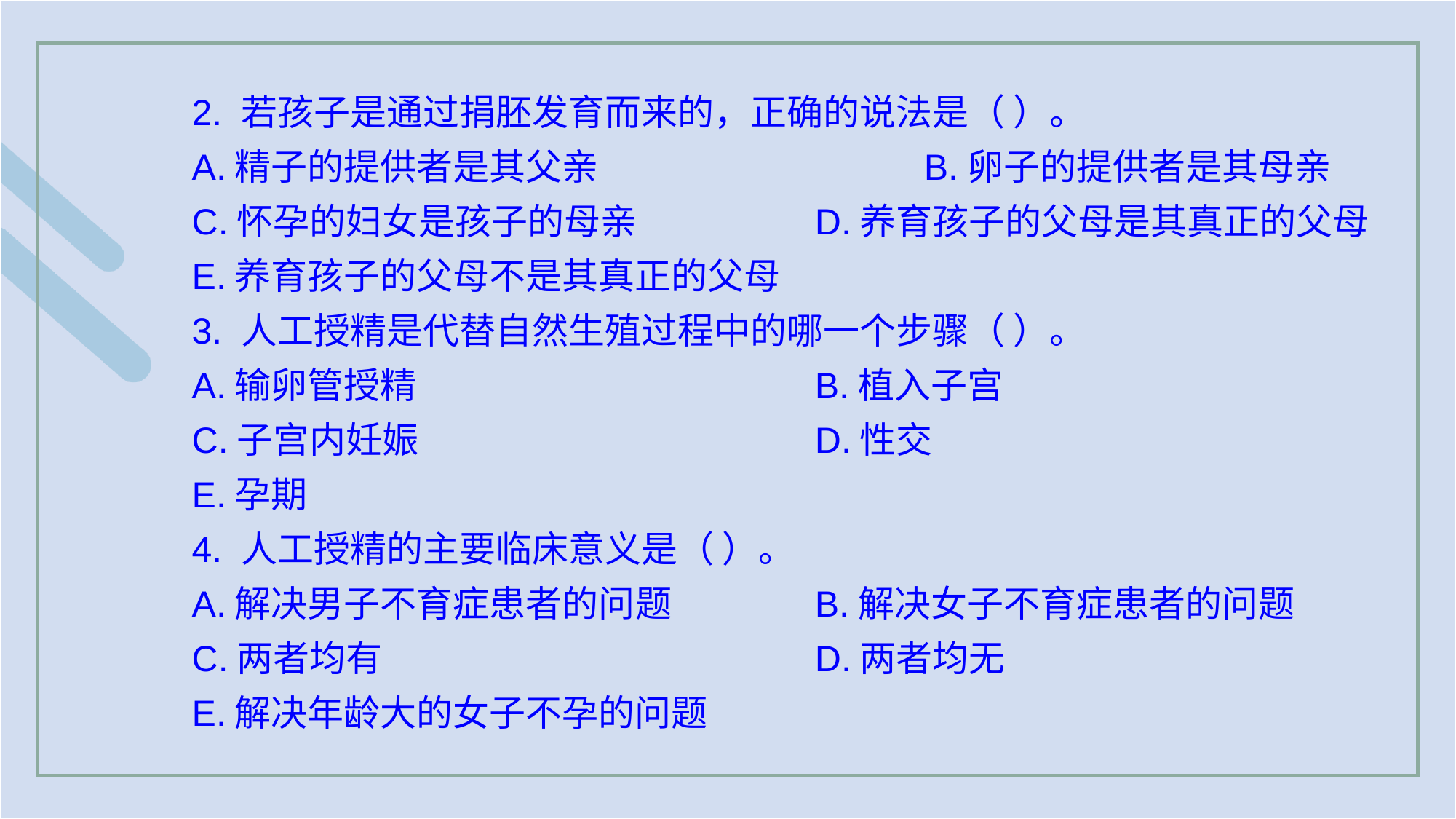

2. 若孩子是通过捐胚发育而来的，正确的说法是（ ）。
A.精子的提供者是其父亲			B.卵子的提供者是其母亲
C.怀孕的妇女是孩子的母亲		D.养育孩子的父母是其真正的父母
E.养育孩子的父母不是其真正的父母
3. 人工授精是代替自然生殖过程中的哪一个步骤（ ）。
A.输卵管授精 				B.植入子宫
C.子宫内妊娠 				D.性交
E.孕期
4. 人工授精的主要临床意义是（ ）。
A.解决男子不育症患者的问题 		B.解决女子不育症患者的问题
C.两者均有 				D.两者均无
E.解决年龄大的女子不孕的问题